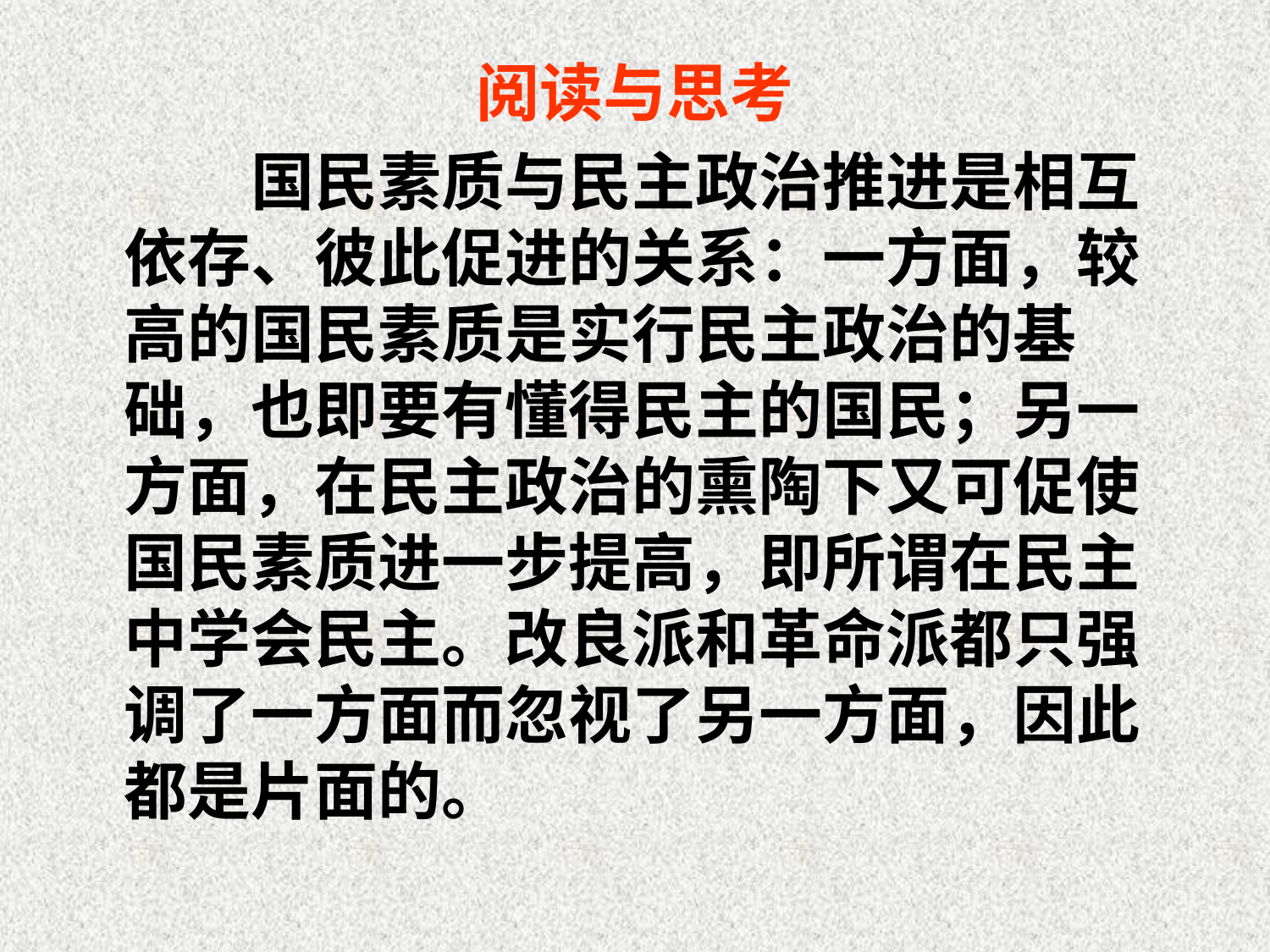

阅读与思考
		国民素质与民主政治推进是相互依存、彼此促进的关系：一方面，较高的国民素质是实行民主政治的基础，也即要有懂得民主的国民；另一方面，在民主政治的熏陶下又可促使国民素质进一步提高，即所谓在民主中学会民主。改良派和革命派都只强调了一方面而忽视了另一方面，因此都是片面的。